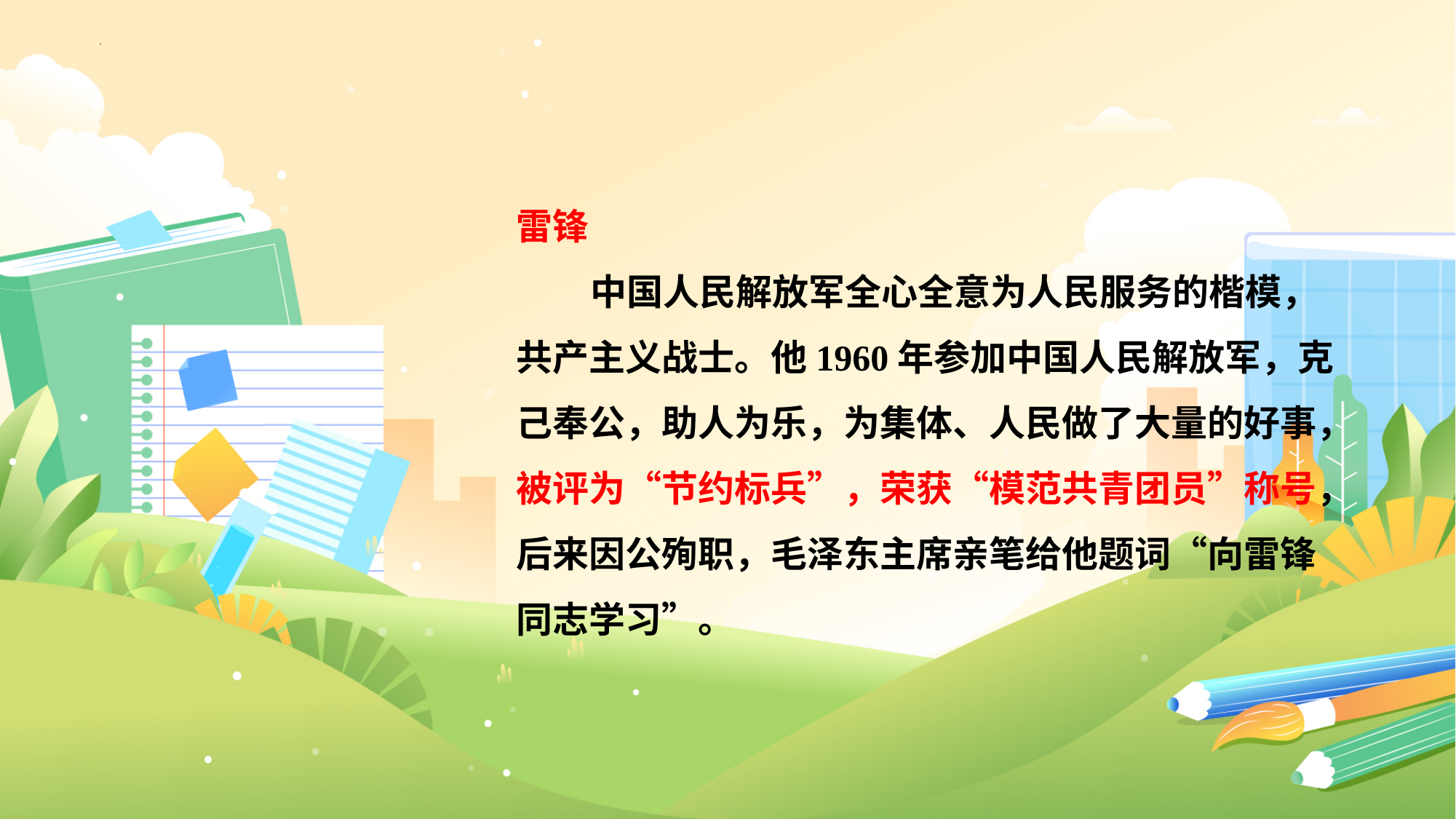

雷锋
        中国人民解放军全心全意为人民服务的楷模，共产主义战士。他1960年参加中国人民解放军，克己奉公，助人为乐，为集体、人民做了大量的好事，被评为“节约标兵”，荣获“模范共青团员”称号，后来因公殉职，毛泽东主席亲笔给他题词“向雷锋同志学习”。